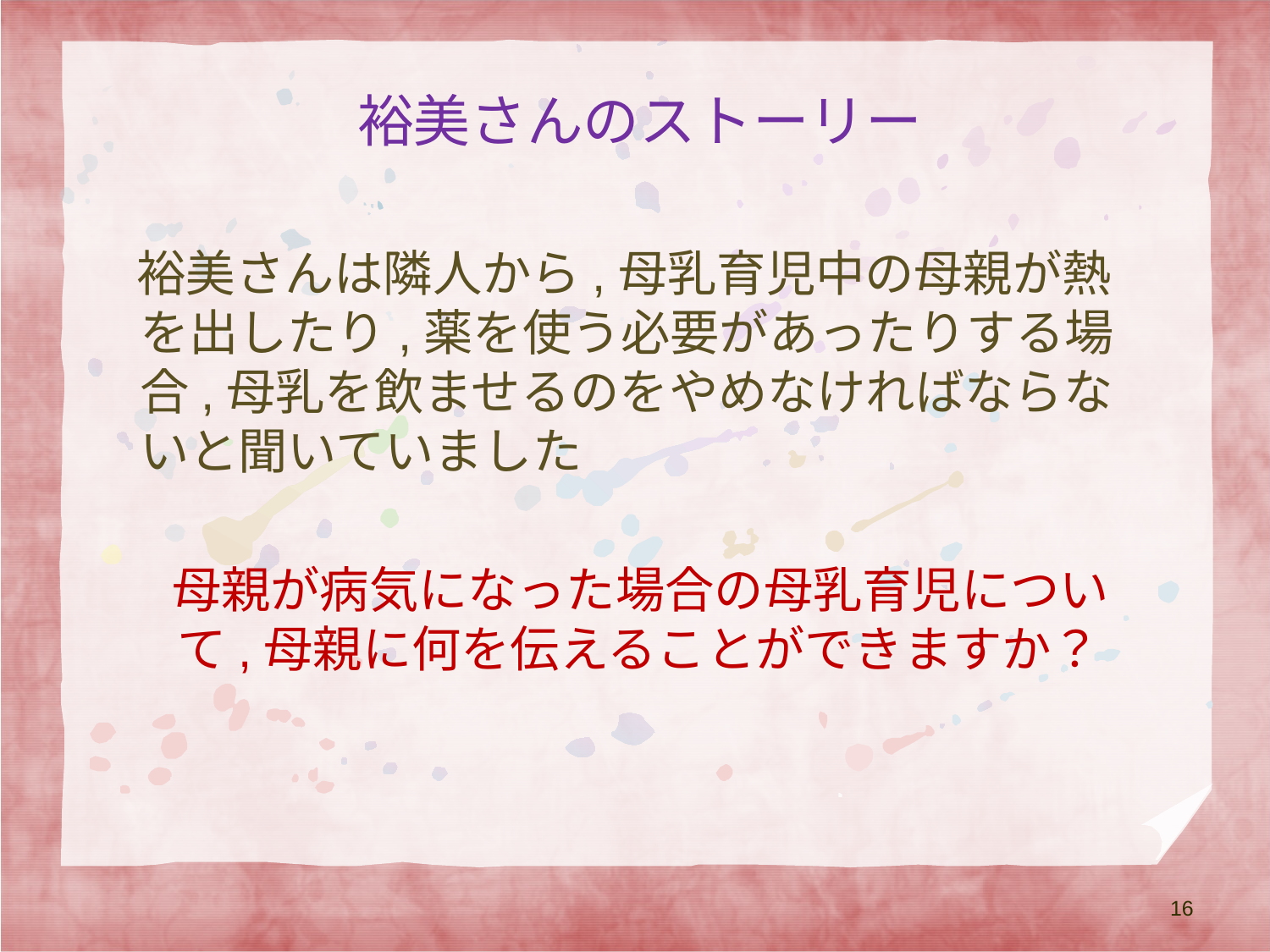

# 裕美さんのストーリー
   裕美さんは隣人から,母乳育児中の母親が熱を出したり,薬を使う必要があったりする場合,母乳を飲ませるのをやめなければならないと聞いていました

　母親が病気になった場合の母乳育児について,母親に何を伝えることができますか？
16